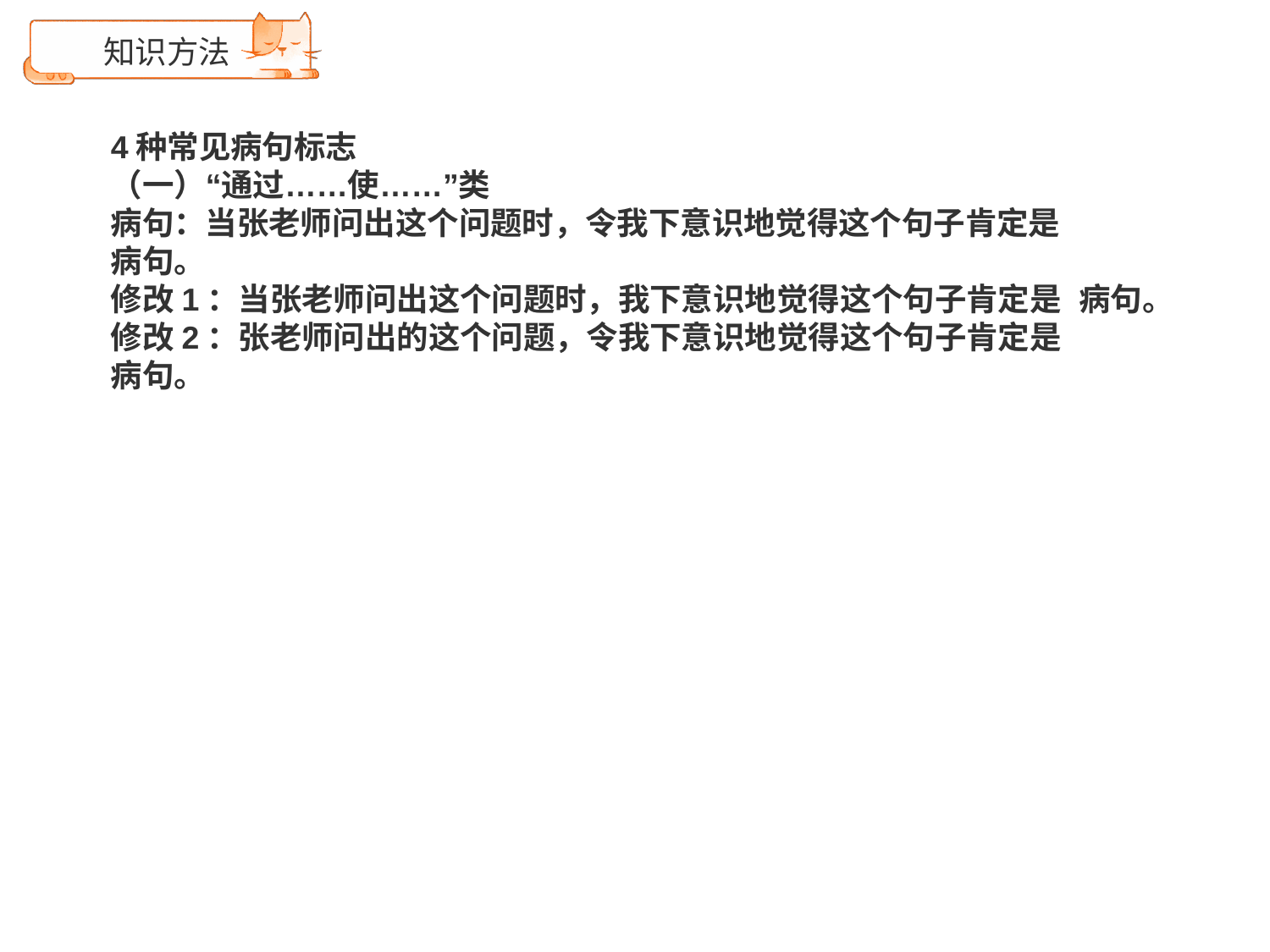

# 知识方法
4种常见病句标志
（一）“通过……使……”类
病句：当张老师问出这个问题时，令我下意识地觉得这个句子肯定是
病句。
修改1：当张老师问出这个问题时，我下意识地觉得这个句子肯定是  病句。
修改2：张老师问出的这个问题，令我下意识地觉得这个句子肯定是
病句。